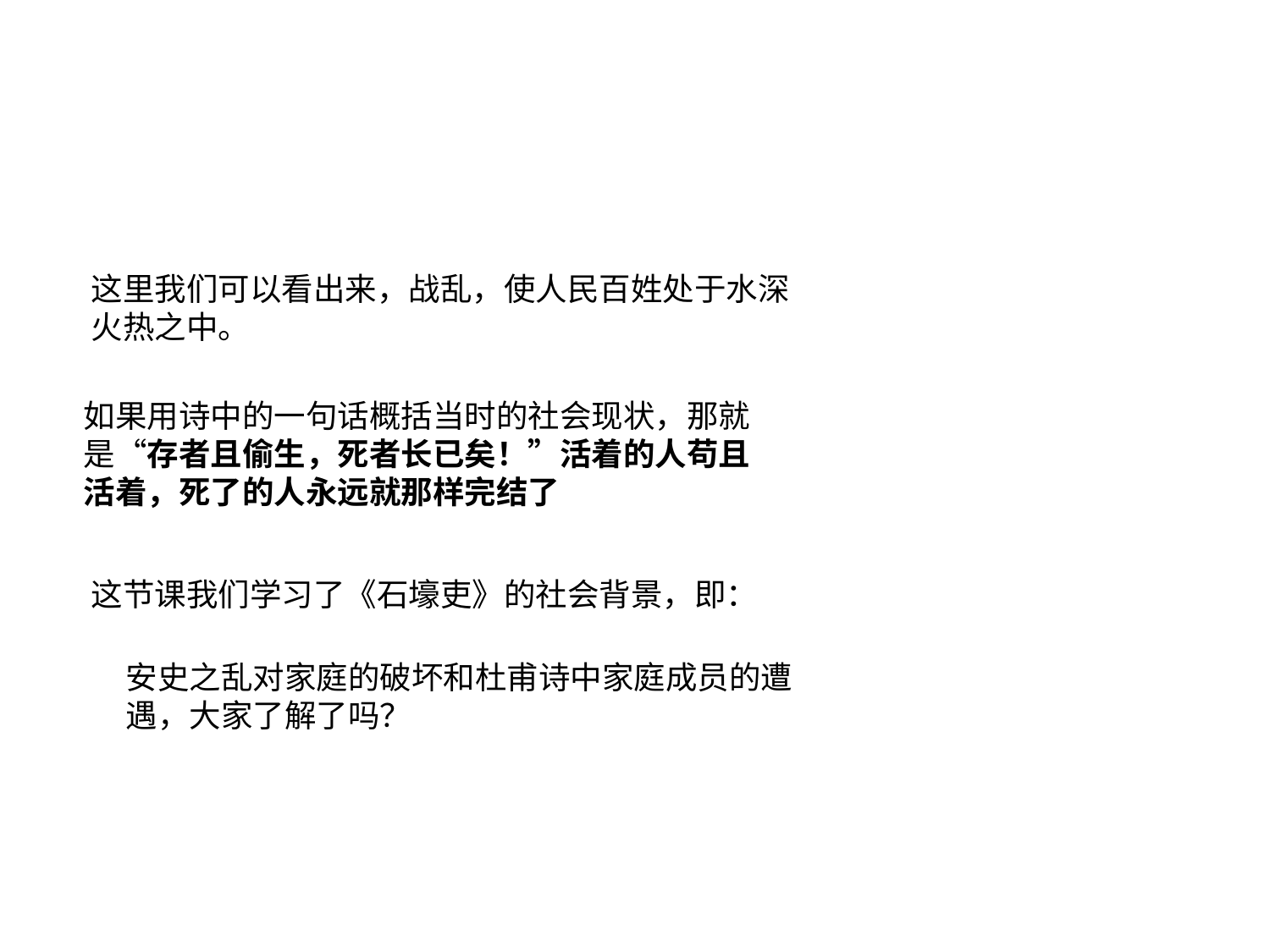

这里我们可以看出来，战乱，使人民百姓处于水深火热之中。
如果用诗中的一句话概括当时的社会现状，那就是“存者且偷生，死者长已矣！”活着的人苟且活着，死了的人永远就那样完结了
这节课我们学习了《石壕吏》的社会背景，即：
安史之乱对家庭的破坏和杜甫诗中家庭成员的遭遇，大家了解了吗？